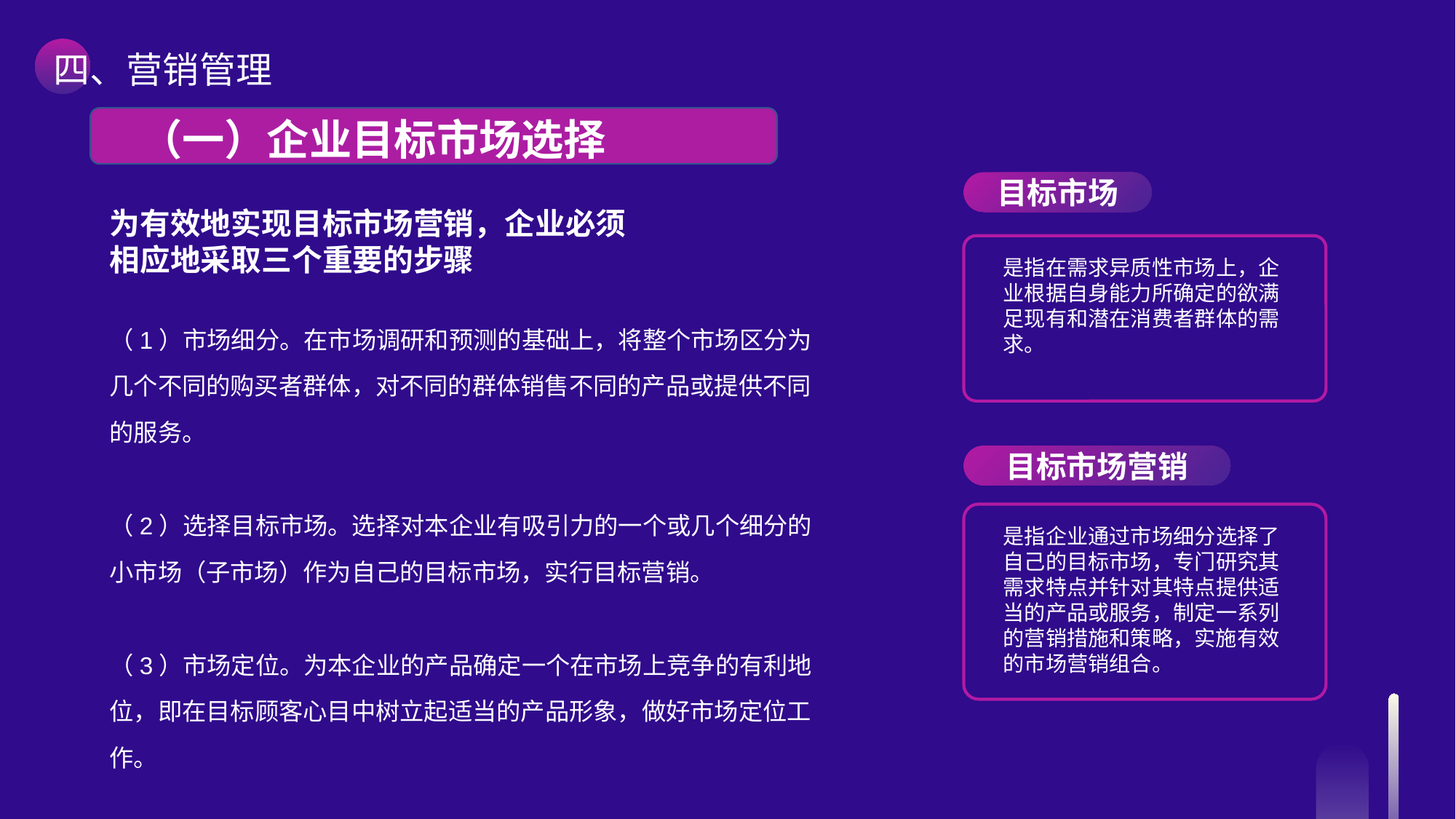

四、营销管理

（一）企业目标市场选择
目标市场
为有效地实现目标市场营销，企业必须相应地采取三个重要的步骤

是指在需求异质性市场上，企业根据自身能力所确定的欲满足现有和潜在消费者群体的需求。
（1）市场细分。在市场调研和预测的基础上，将整个市场区分为几个不同的购买者群体，对不同的群体销售不同的产品或提供不同的服务。

（2）选择目标市场。选择对本企业有吸引力的一个或几个细分的小市场（子市场）作为自己的目标市场，实行目标营销。

（3）市场定位。为本企业的产品确定一个在市场上竞争的有利地位，即在目标顾客心目中树立起适当的产品形象，做好市场定位工作。

目标市场营销

是指企业通过市场细分选择了自己的目标市场，专门研究其需求特点并针对其特点提供适当的产品或服务，制定一系列的营销措施和策略，实施有效的市场营销组合。